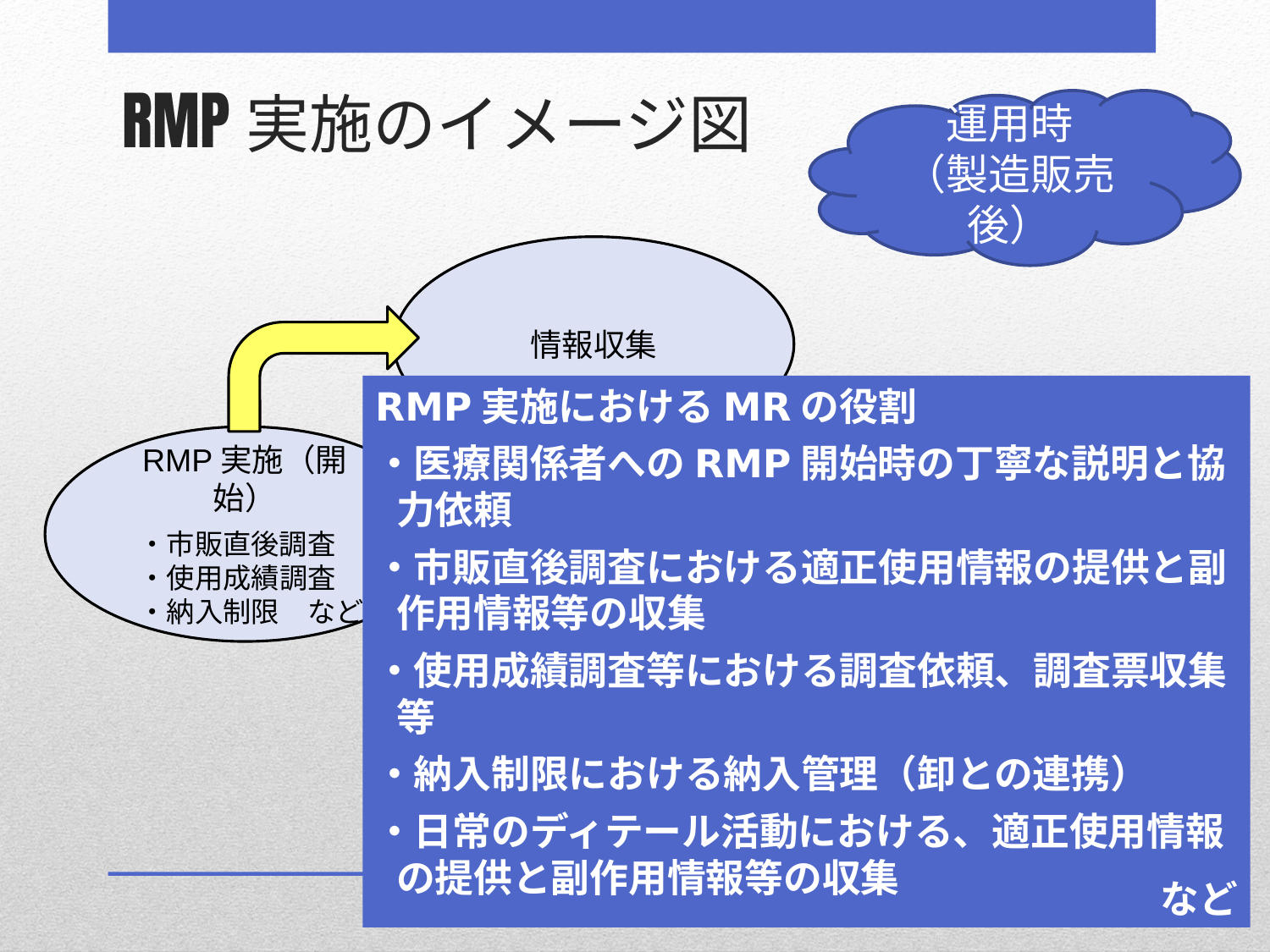

# RMP実施のイメージ図
運用時
（製造販売後）
情報収集

RMP実施におけるMRの役割
・医療関係者へのRMP開始時の丁寧な説明と協力依頼
・市販直後調査における適正使用情報の提供と副作用情報等の収集
・使用成績調査等における調査依頼、調査票収集等
・納入制限における納入管理（卸との連携）
・日常のディテール活動における、適正使用情報の提供と副作用情報等の収集
など
RMP実施（開始）
・市販直後調査
・使用成績調査
・納入制限　など
18